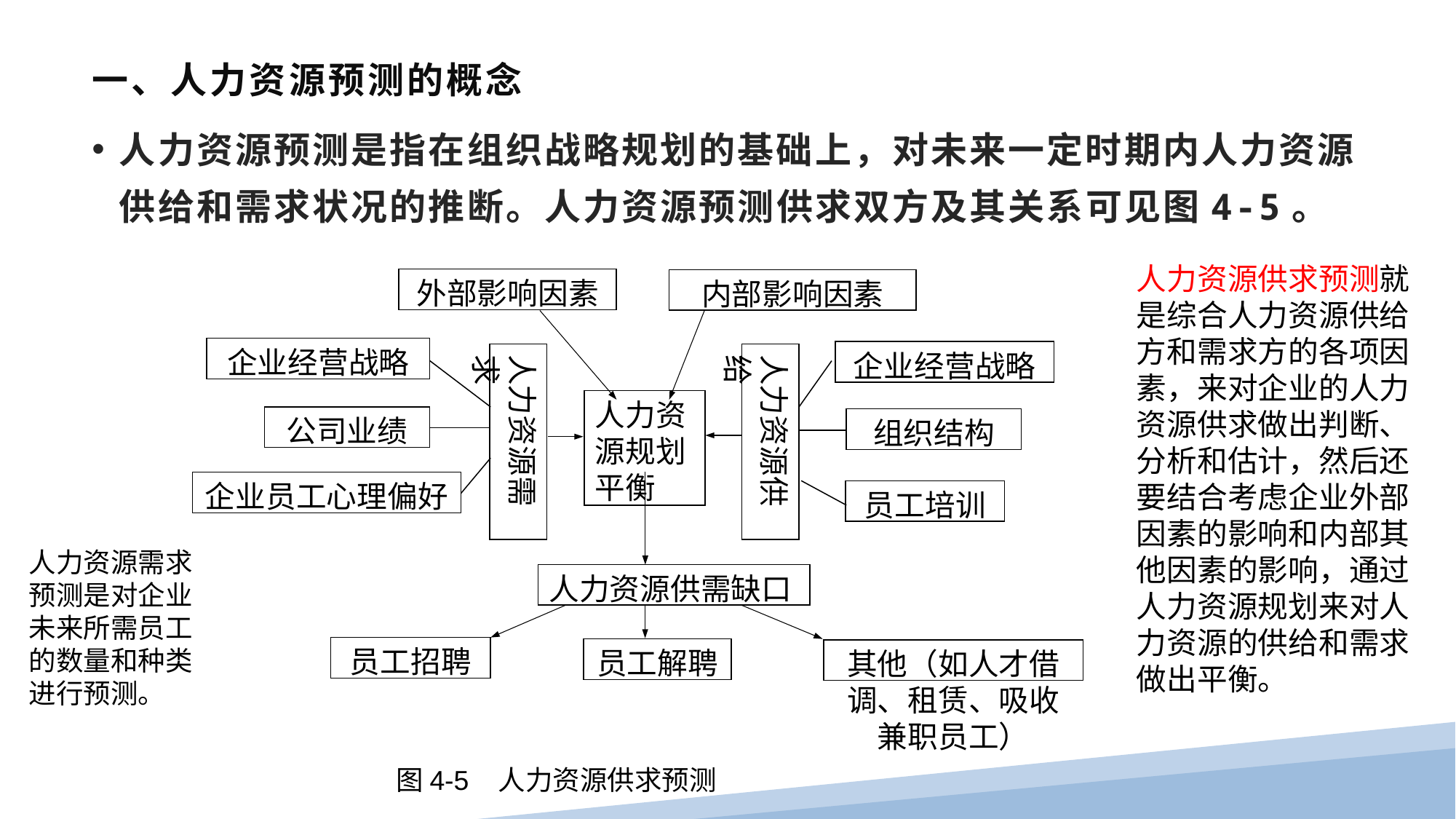

# 一、人力资源预测的概念
人力资源预测是指在组织战略规划的基础上，对未来一定时期内人力资源供给和需求状况的推断。人力资源预测供求双方及其关系可见图4-5。

人力资源供求预测就是综合人力资源供给方和需求方的各项因素，来对企业的人力资源供求做出判断、分析和估计，然后还要结合考虑企业外部因素的影响和内部其他因素的影响，通过人力资源规划来对人力资源的供给和需求做出平衡。
外部影响因素
内部影响因素
企业经营战略
企业经营战略
人力资源需求
人力资源供给
人力资源规划平衡
公司业绩
组织结构
企业员工心理偏好
员工培训
人力资源需求预测是对企业未来所需员工的数量和种类进行预测。
人力资源供需缺口
员工招聘
员工解聘
其他（如人才借调、租赁、吸收兼职员工）

图4-5   人力资源供求预测